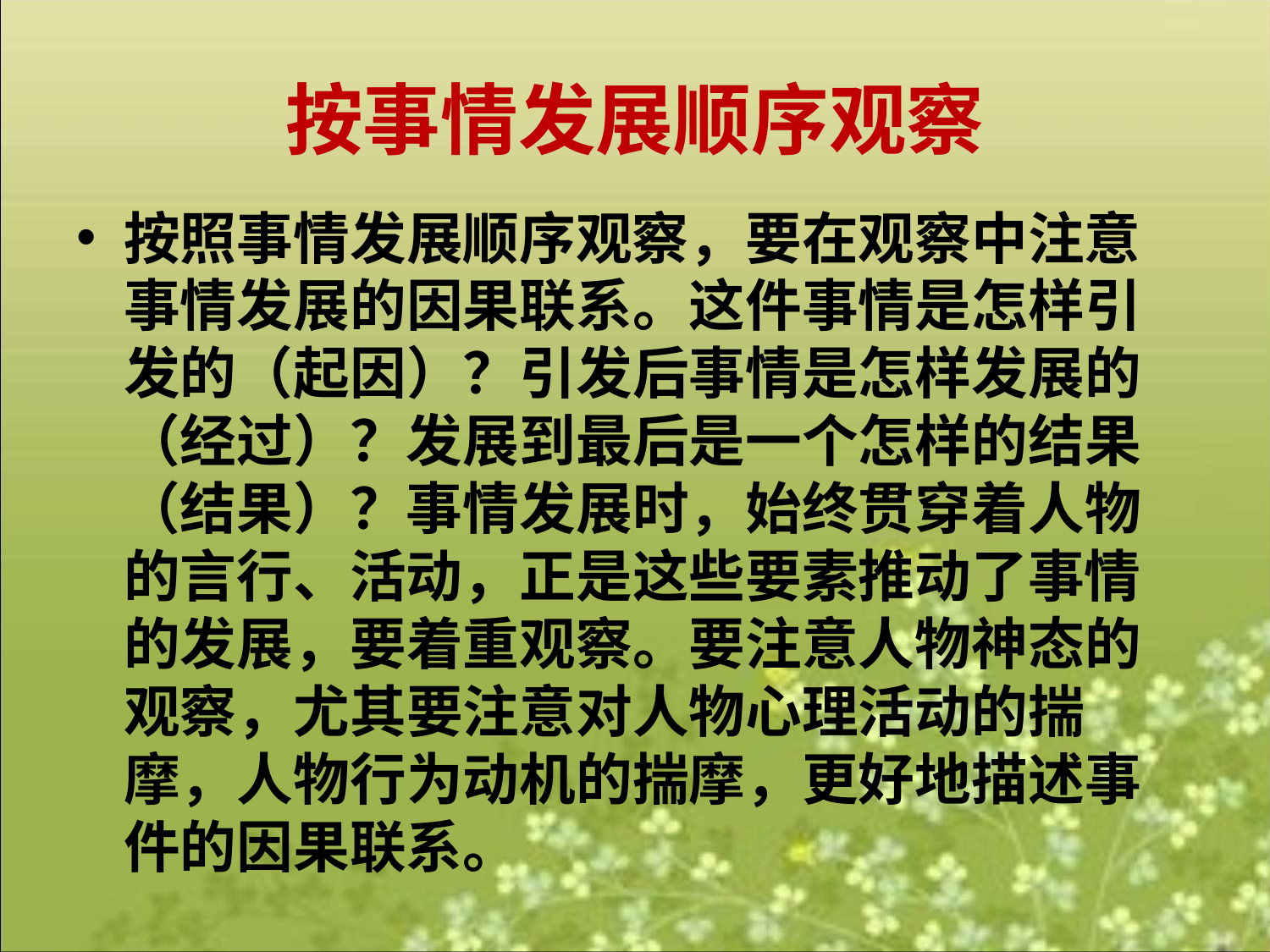

# 按事情发展顺序观察
按照事情发展顺序观察，要在观察中注意事情发展的因果联系。这件事情是怎样引发的（起因）？引发后事情是怎样发展的（经过）？发展到最后是一个怎样的结果（结果）？事情发展时，始终贯穿着人物的言行、活动，正是这些要素推动了事情的发展，要着重观察。要注意人物神态的观察，尤其要注意对人物心理活动的揣摩，人物行为动机的揣摩，更好地描述事件的因果联系。